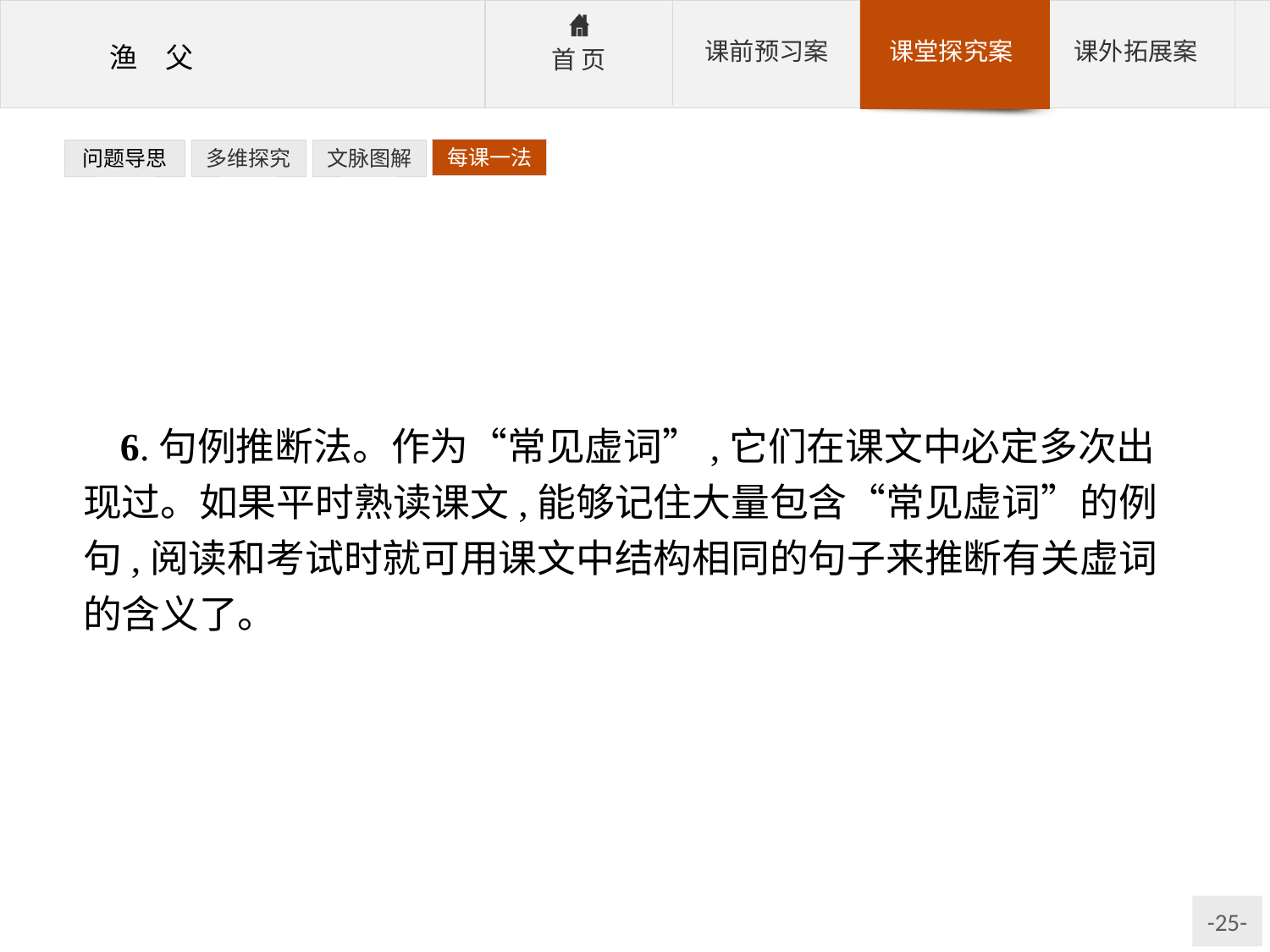

每课一法
问题导思
多维探究
文脉图解
6.句例推断法。作为“常见虚词”,它们在课文中必定多次出现过。如果平时熟读课文,能够记住大量包含“常见虚词”的例句,阅读和考试时就可用课文中结构相同的句子来推断有关虚词的含义了。